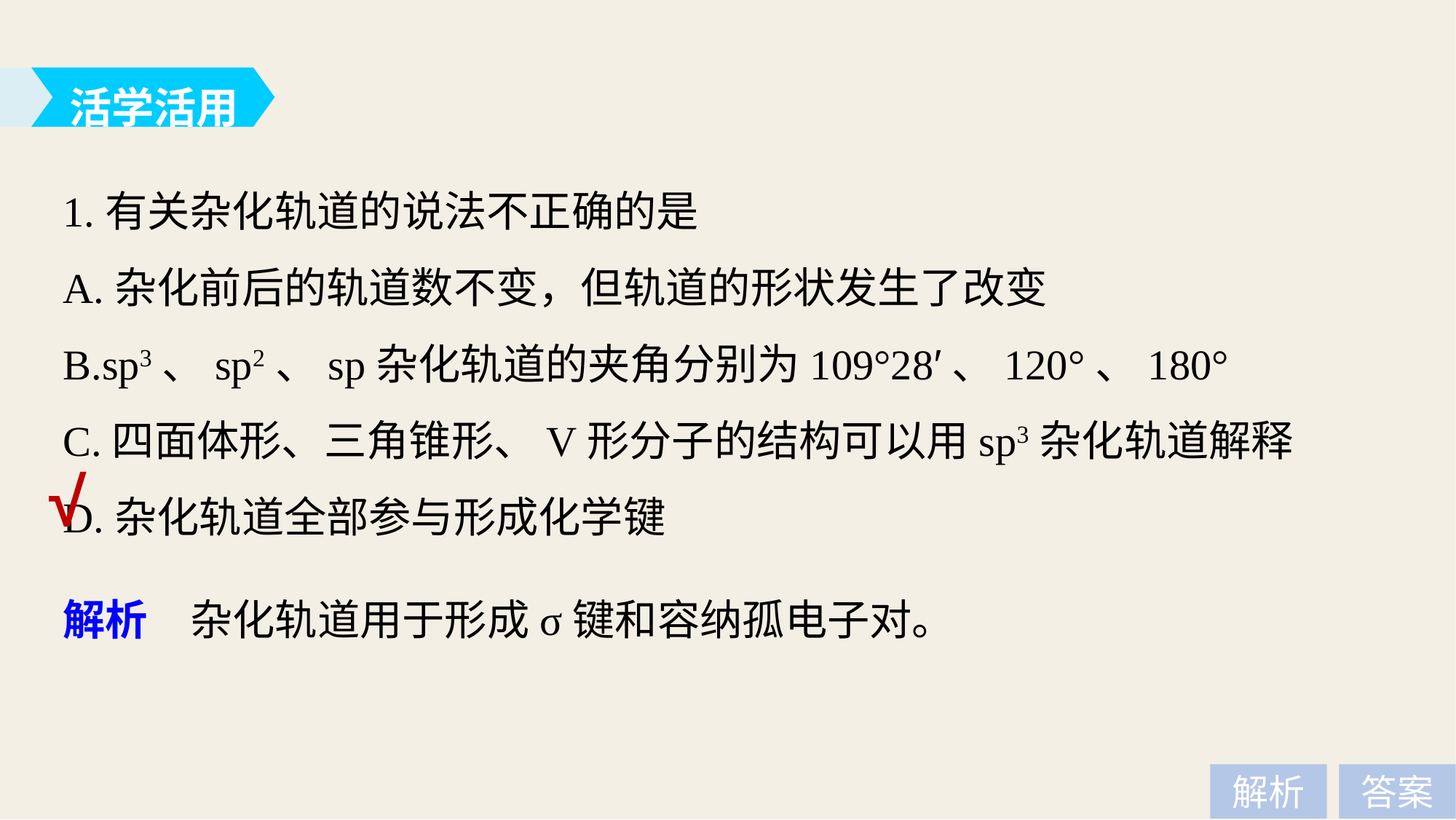

活学活用

1.有关杂化轨道的说法不正确的是
A.杂化前后的轨道数不变，但轨道的形状发生了改变
B.sp3、sp2、sp杂化轨道的夹角分别为109°28′、120°、180°
C.四面体形、三角锥形、V形分子的结构可以用sp3杂化轨道解释
D.杂化轨道全部参与形成化学键
√
解析　杂化轨道用于形成σ键和容纳孤电子对。
解析
答案